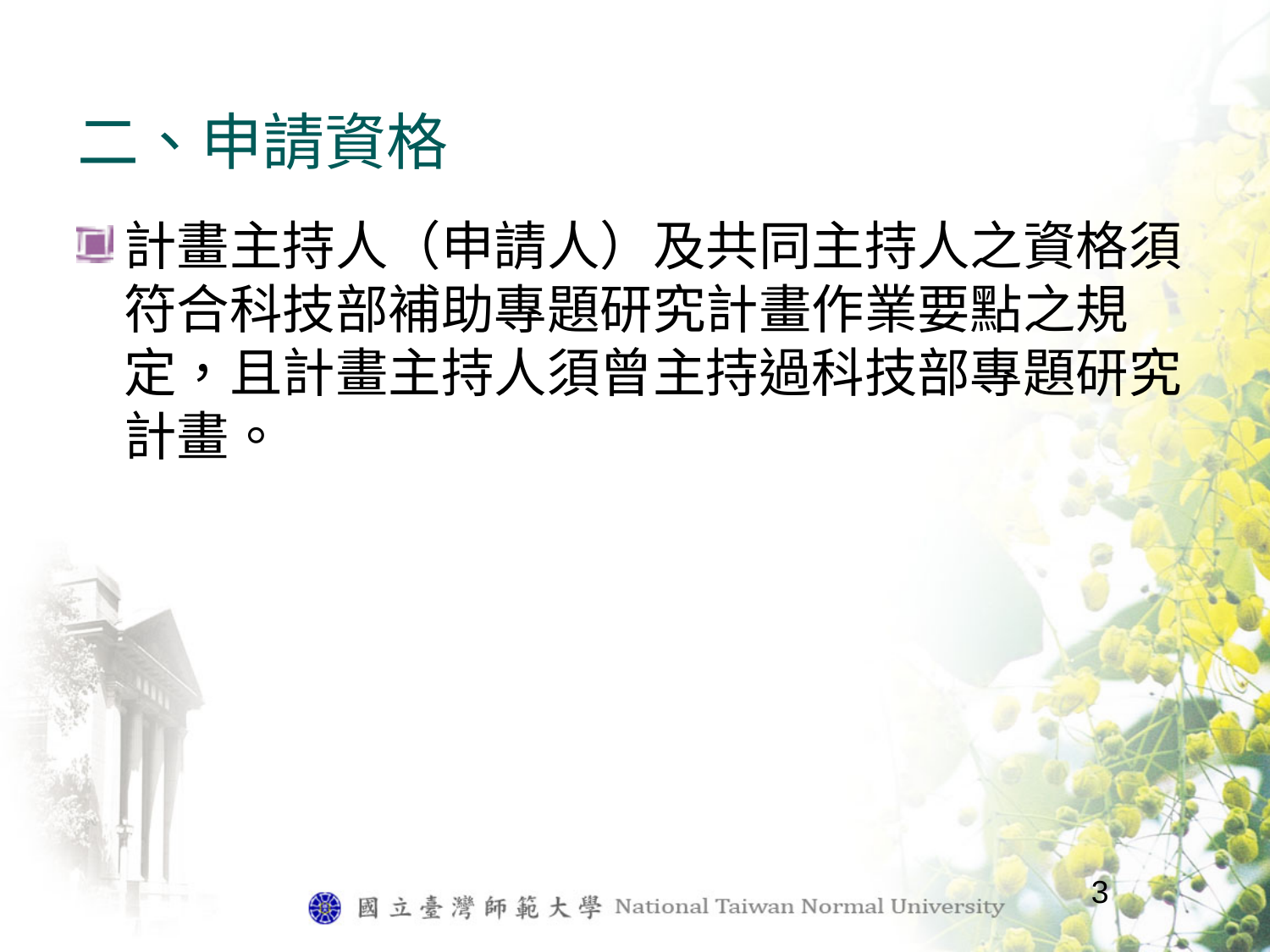

# 二、申請資格
計畫主持人（申請人）及共同主持人之資格須符合科技部補助專題研究計畫作業要點之規定，且計畫主持人須曾主持過科技部專題研究計畫。